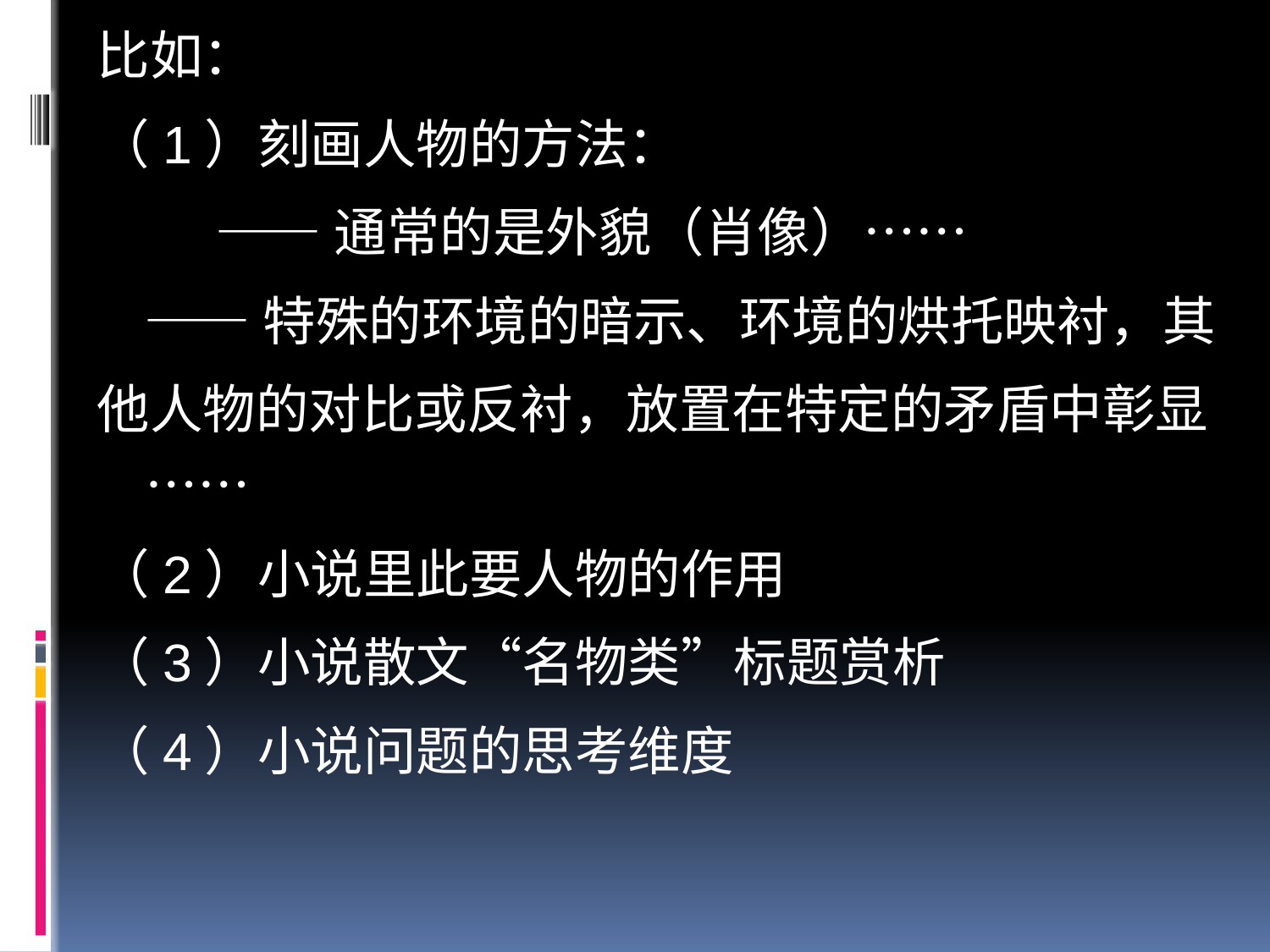

比如：
（1）刻画人物的方法：
          ——通常的是外貌（肖像）……
    ——特殊的环境的暗示、环境的烘托映衬，其
他人物的对比或反衬，放置在特定的矛盾中彰显……
（2）小说里此要人物的作用
（3）小说散文“名物类”标题赏析
（4）小说问题的思考维度